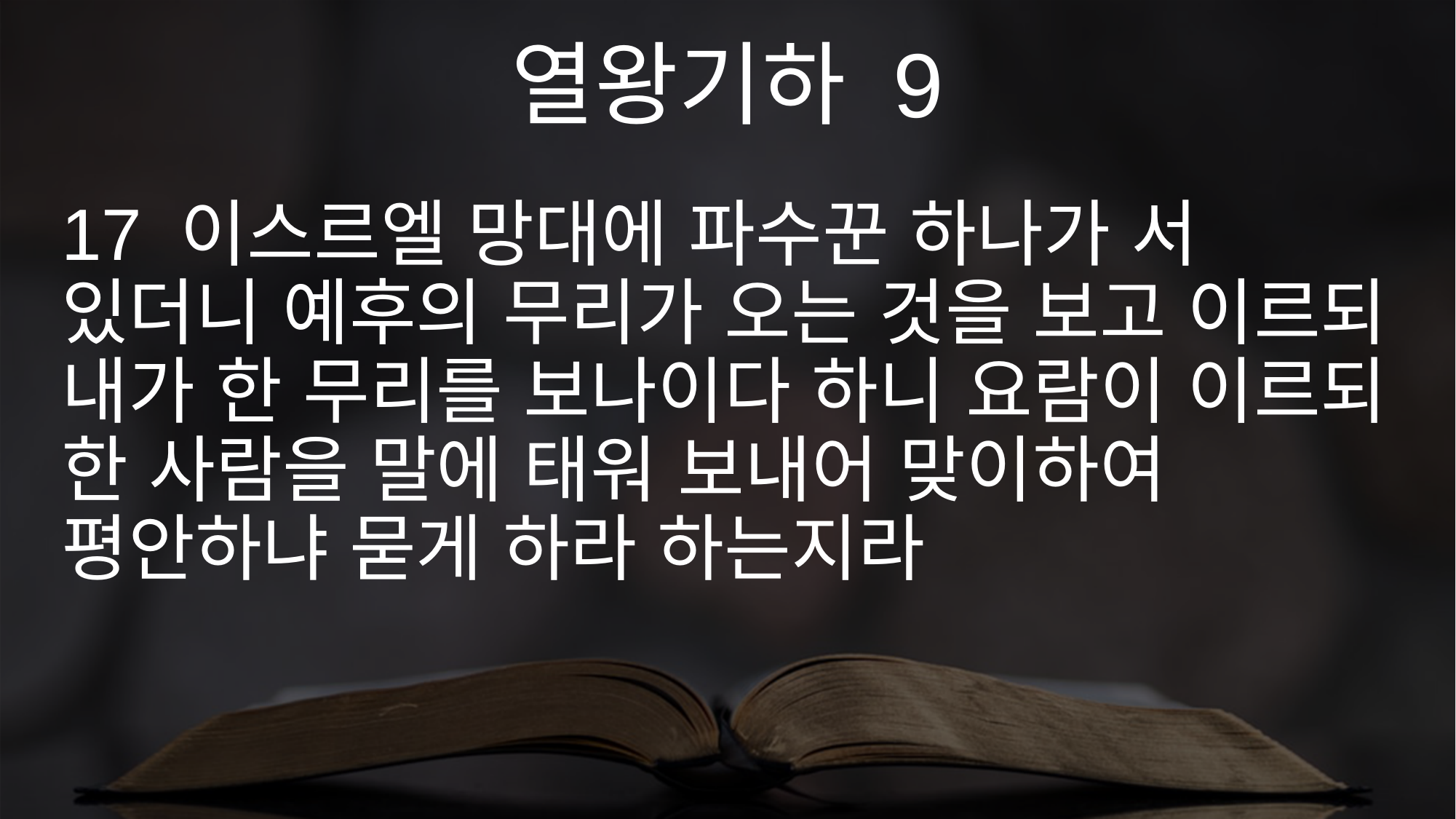

열왕기하 9
17 이스르엘 망대에 파수꾼 하나가 서 있더니 예후의 무리가 오는 것을 보고 이르되 내가 한 무리를 보나이다 하니 요람이 이르되 한 사람을 말에 태워 보내어 맞이하여 평안하냐 묻게 하라 하는지라